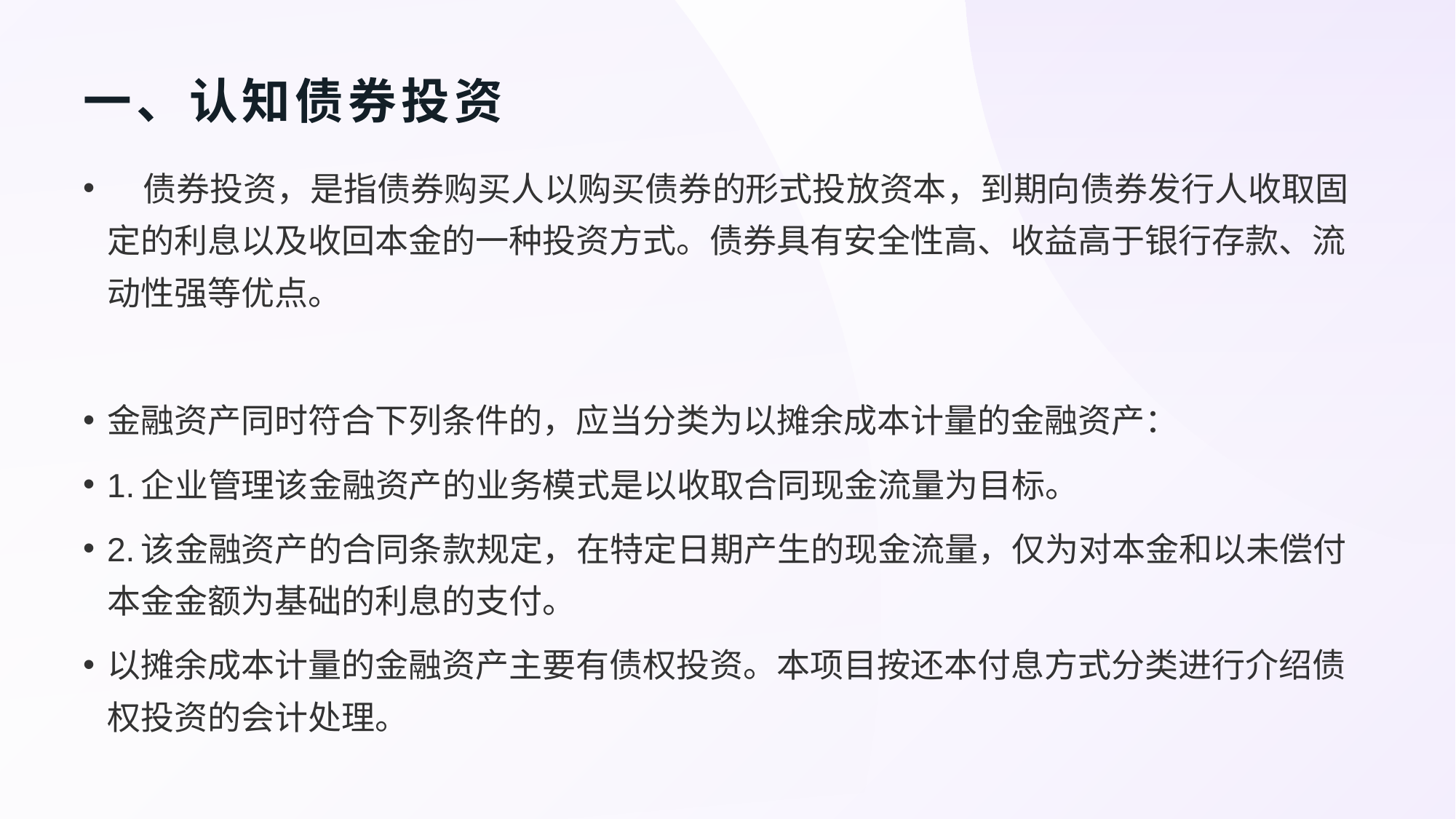

# 一、认知债券投资
    债券投资，是指债券购买人以购买债券的形式投放资本，到期向债券发行人收取固定的利息以及收回本金的一种投资方式。债券具有安全性高、收益高于银行存款、流动性强等优点。

金融资产同时符合下列条件的，应当分类为以摊余成本计量的金融资产：
1.企业管理该金融资产的业务模式是以收取合同现金流量为目标。
2.该金融资产的合同条款规定，在特定日期产生的现金流量，仅为对本金和以未偿付本金金额为基础的利息的支付。
以摊余成本计量的金融资产主要有债权投资。本项目按还本付息方式分类进行介绍债权投资的会计处理。